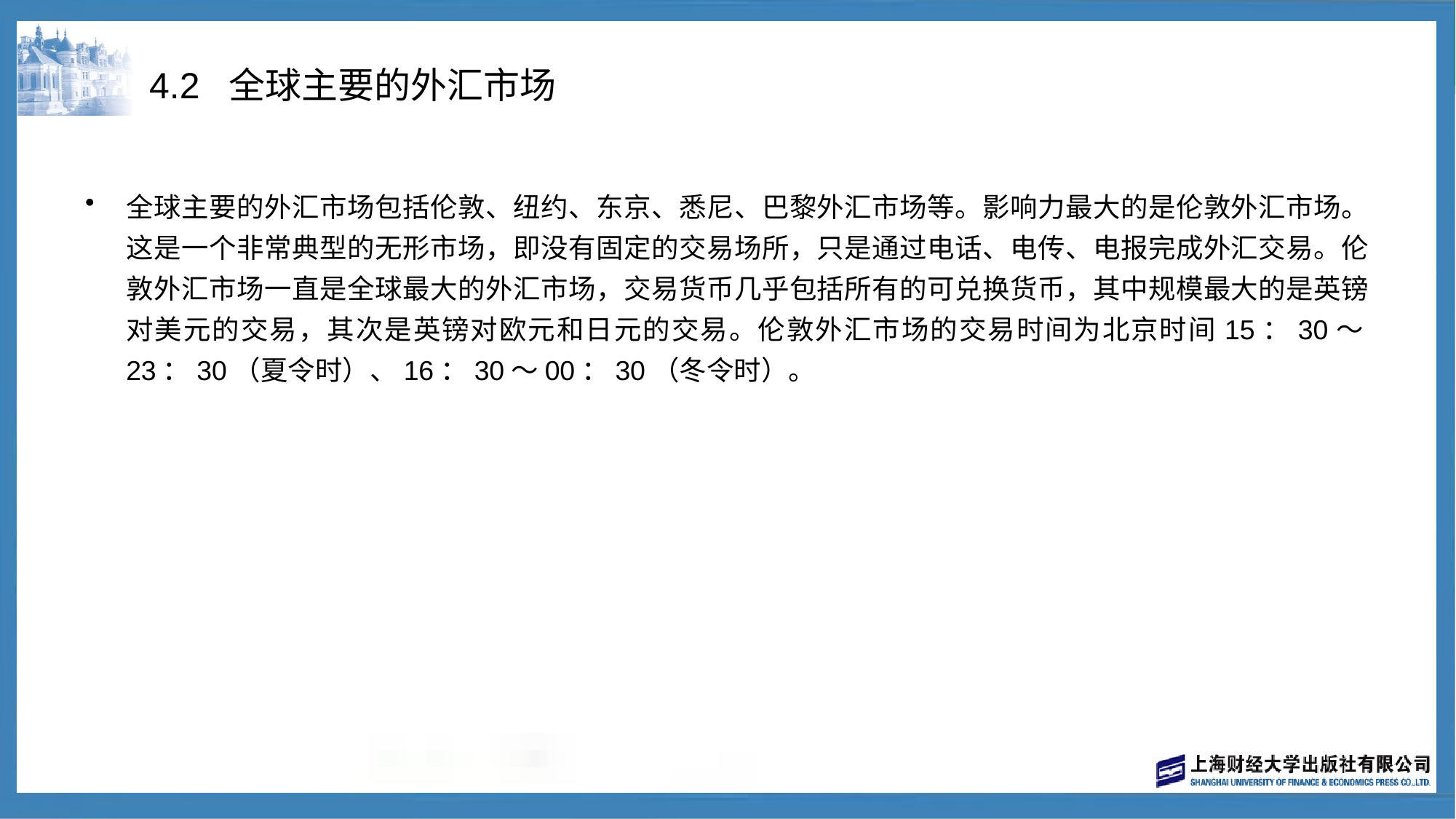

# 4.2  全球主要的外汇市场
全球主要的外汇市场包括伦敦、纽约、东京、悉尼、巴黎外汇市场等。影响力最大的是伦敦外汇市场。这是一个非常典型的无形市场，即没有固定的交易场所，只是通过电话、电传、电报完成外汇交易。伦敦外汇市场一直是全球最大的外汇市场，交易货币几乎包括所有的可兑换货币，其中规模最大的是英镑对美元的交易，其次是英镑对欧元和日元的交易。伦敦外汇市场的交易时间为北京时间15：30～23：30（夏令时）、16：30～00：30（冬令时）。